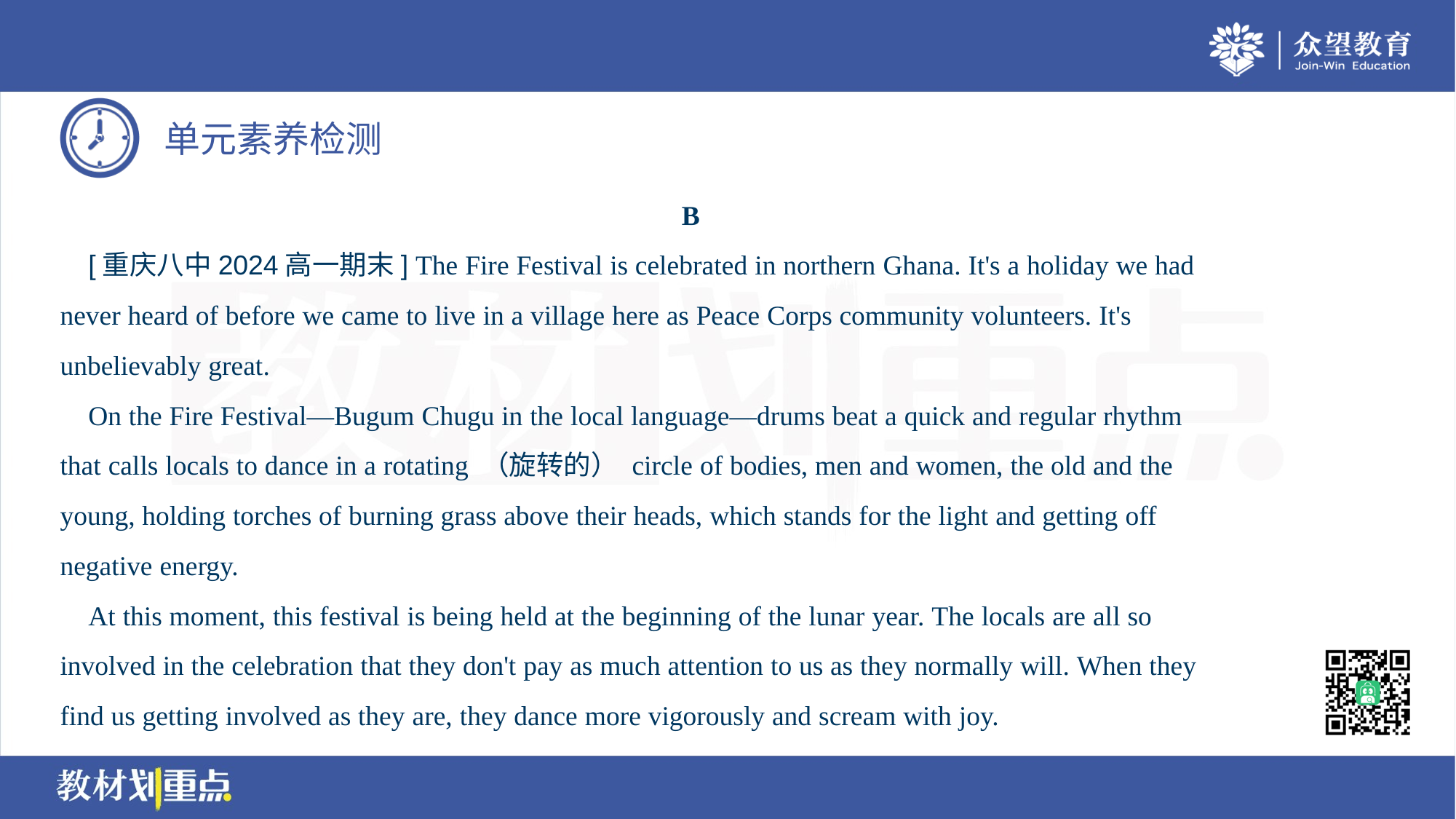

B
    [重庆八中2024高一期末] The Fire Festival is celebrated in northern Ghana. It's a holiday we had
never heard of before we came to live in a village here as Peace Corps community volunteers. It's
unbelievably great.
    On the Fire Festival—Bugum Chugu in the local language—drums beat a quick and regular rhythm
that calls locals to dance in a rotating （旋转的） circle of bodies, men and women, the old and the
young, holding torches of burning grass above their heads, which stands for the light and getting off
negative energy.
    At this moment, this festival is being held at the beginning of the lunar year. The locals are all so
involved in the celebration that they don't pay as much attention to us as they normally will. When they
find us getting involved as they are, they dance more vigorously and scream with joy.